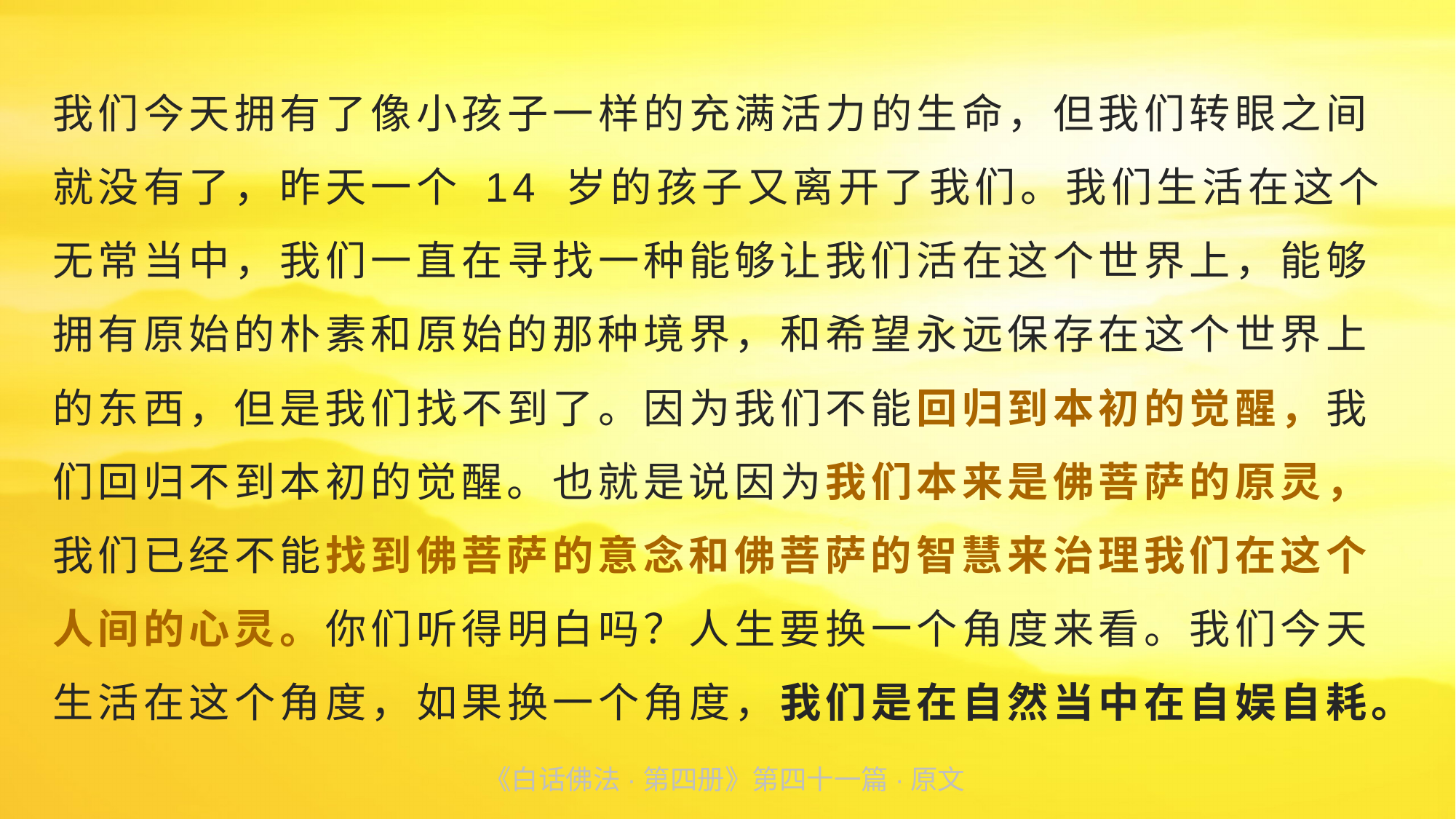

我们今天拥有了像小孩子一样的充满活力的生命，但我们转眼之间就没有了，昨天一个 14 岁的孩子又离开了我们。我们生活在这个无常当中，我们一直在寻找一种能够让我们活在这个世界上，能够拥有原始的朴素和原始的那种境界，和希望永远保存在这个世界上的东西，但是我们找不到了。因为我们不能回归到本初的觉醒，我们回归不到本初的觉醒。也就是说因为我们本来是佛菩萨的原灵，我们已经不能找到佛菩萨的意念和佛菩萨的智慧来治理我们在这个人间的心灵。你们听得明白吗？人生要换一个角度来看。我们今天生活在这个角度，如果换一个角度，我们是在自然当中在自娱自耗。
《白话佛法·第四册》第四十一篇·原文